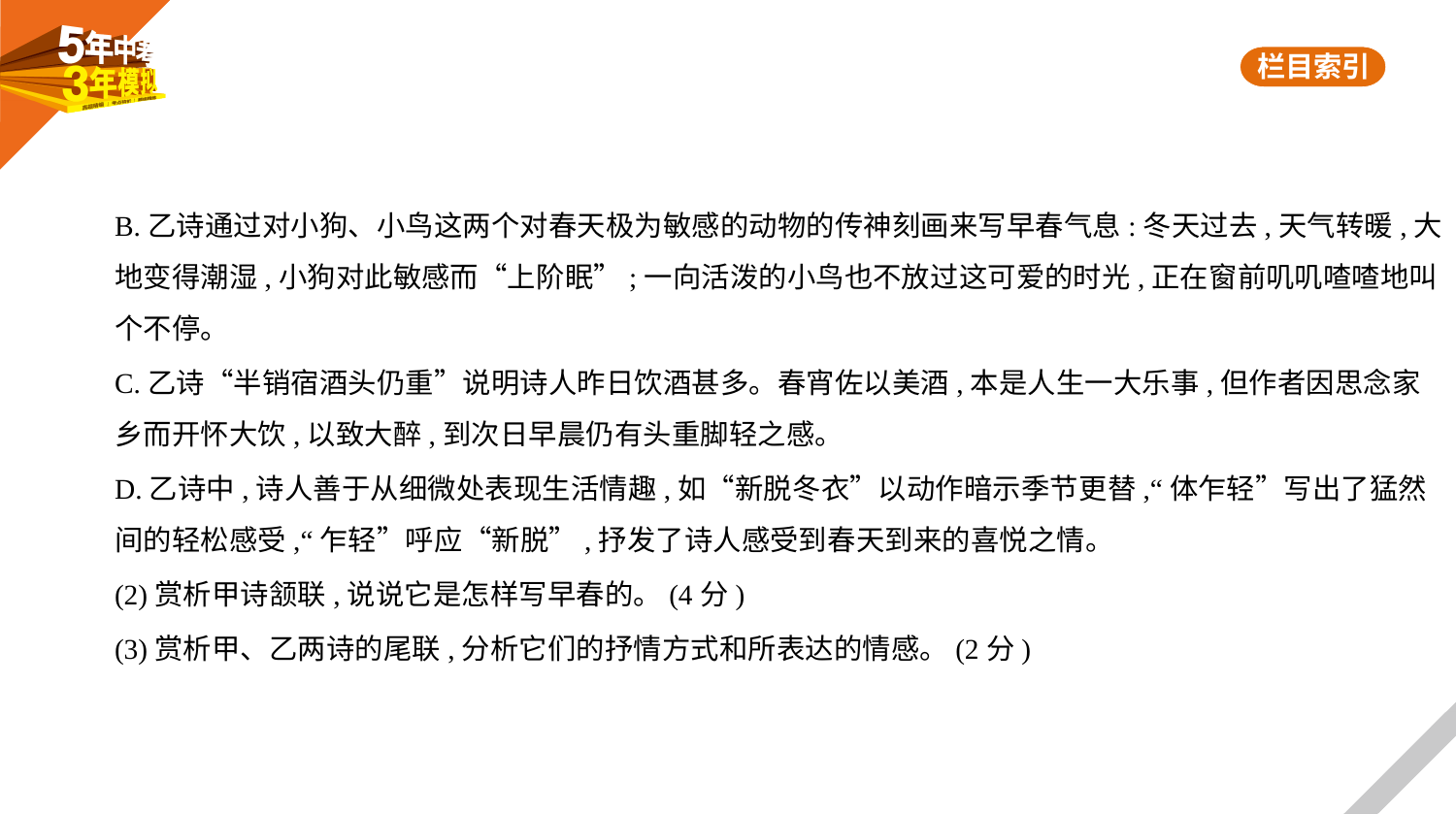

B.乙诗通过对小狗、小鸟这两个对春天极为敏感的动物的传神刻画来写早春气息:冬天过去,天气转暖,大
地变得潮湿,小狗对此敏感而“上阶眠”;一向活泼的小鸟也不放过这可爱的时光,正在窗前叽叽喳喳地叫
个不停。
C.乙诗“半销宿酒头仍重”说明诗人昨日饮酒甚多。春宵佐以美酒,本是人生一大乐事,但作者因思念家
乡而开怀大饮,以致大醉,到次日早晨仍有头重脚轻之感。
D.乙诗中,诗人善于从细微处表现生活情趣,如“新脱冬衣”以动作暗示季节更替,“体乍轻”写出了猛然
间的轻松感受,“乍轻”呼应“新脱”,抒发了诗人感受到春天到来的喜悦之情。
(2)赏析甲诗颔联,说说它是怎样写早春的。(4分)
(3)赏析甲、乙两诗的尾联,分析它们的抒情方式和所表达的情感。(2分)